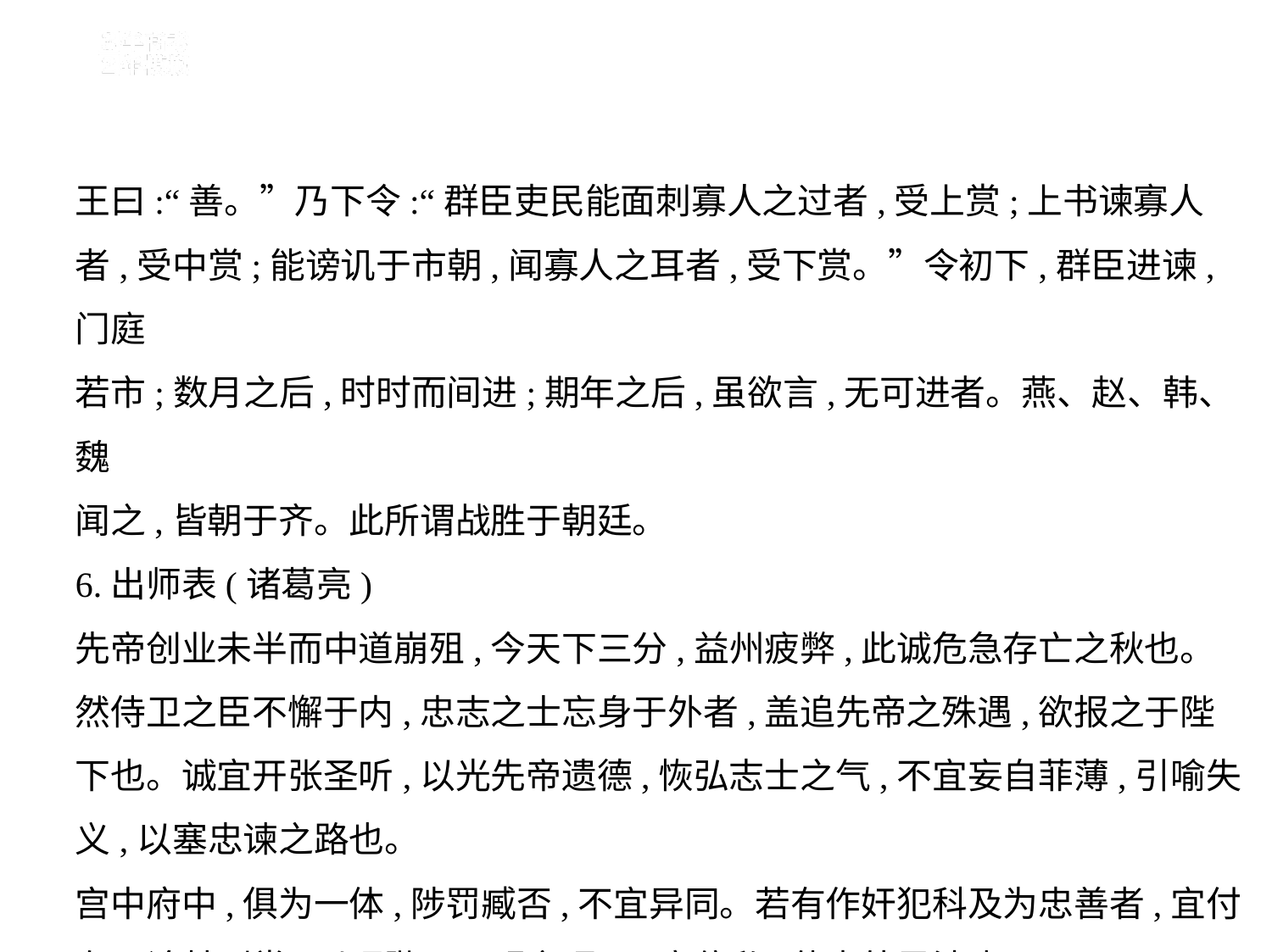

王曰:“善。”乃下令:“群臣吏民能面刺寡人之过者,受上赏;上书谏寡人
者,受中赏;能谤讥于市朝,闻寡人之耳者,受下赏。”令初下,群臣进谏,门庭
若市;数月之后,时时而间进;期年之后,虽欲言,无可进者。燕、赵、韩、魏
闻之,皆朝于齐。此所谓战胜于朝廷。
6.出师表(诸葛亮)
先帝创业未半而中道崩殂,今天下三分,益州疲弊,此诚危急存亡之秋也。
然侍卫之臣不懈于内,忠志之士忘身于外者,盖追先帝之殊遇,欲报之于陛
下也。诚宜开张圣听,以光先帝遗德,恢弘志士之气,不宜妄自菲薄,引喻失
义,以塞忠谏之路也。
宫中府中,俱为一体,陟罚臧否,不宜异同。若有作奸犯科及为忠善者,宜付
有司论其刑赏,以昭陛下平明之理,不宜偏私,使内外异法也。